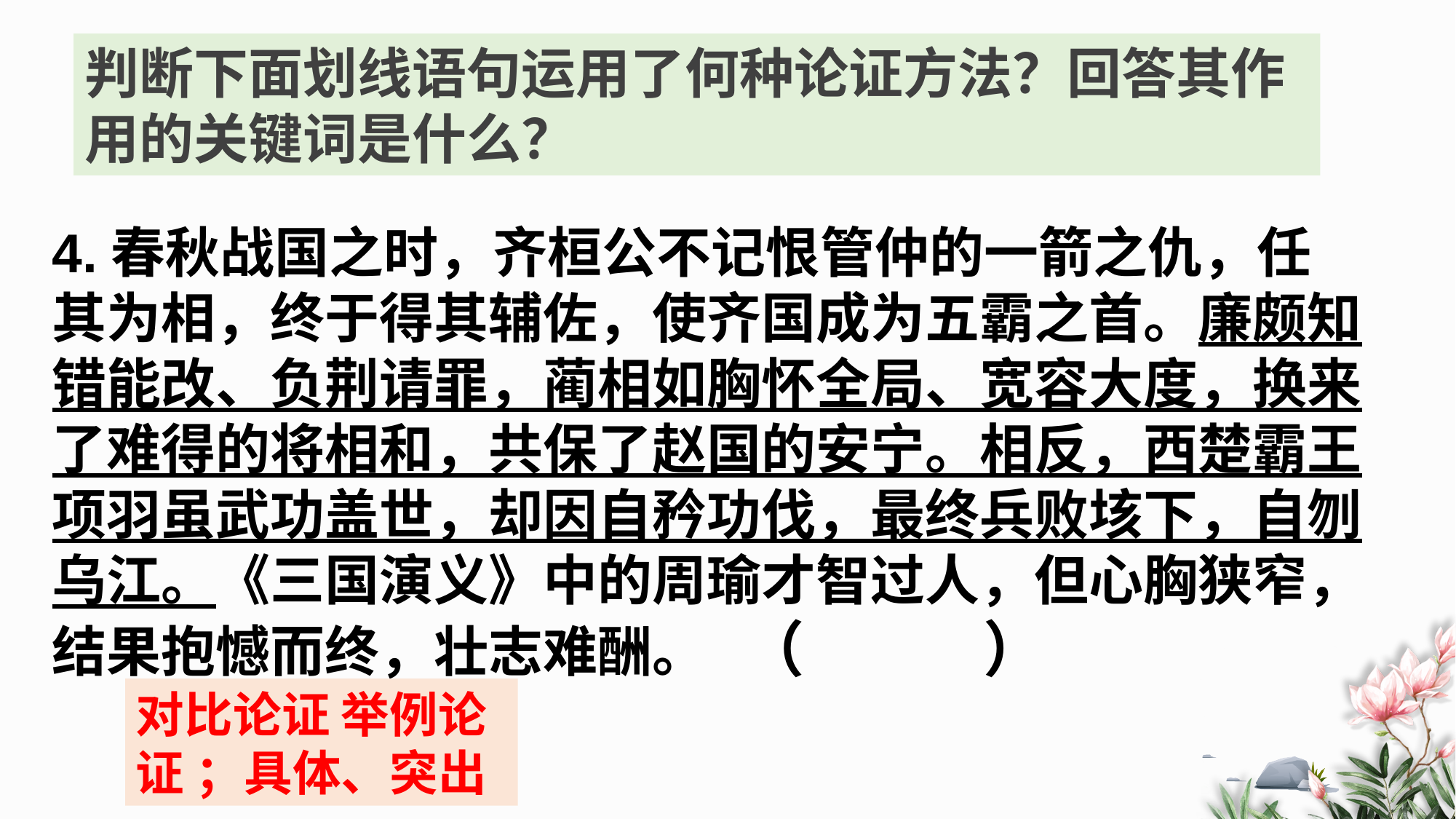

判断下面划线语句运用了何种论证方法？回答其作用的关键词是什么？
4.春秋战国之时，齐桓公不记恨管仲的一箭之仇，任其为相，终于得其辅佐，使齐国成为五霸之首。廉颇知错能改、负荆请罪，蔺相如胸怀全局、宽容大度，换来了难得的将相和，共保了赵国的安宁。相反，西楚霸王项羽虽武功盖世，却因自矜功伐，最终兵败垓下，自刎乌江。《三国演义》中的周瑜才智过人，但心胸狭窄，结果抱憾而终，壮志难酬。   （             ）
对比论证 举例论证 ；具体、突出